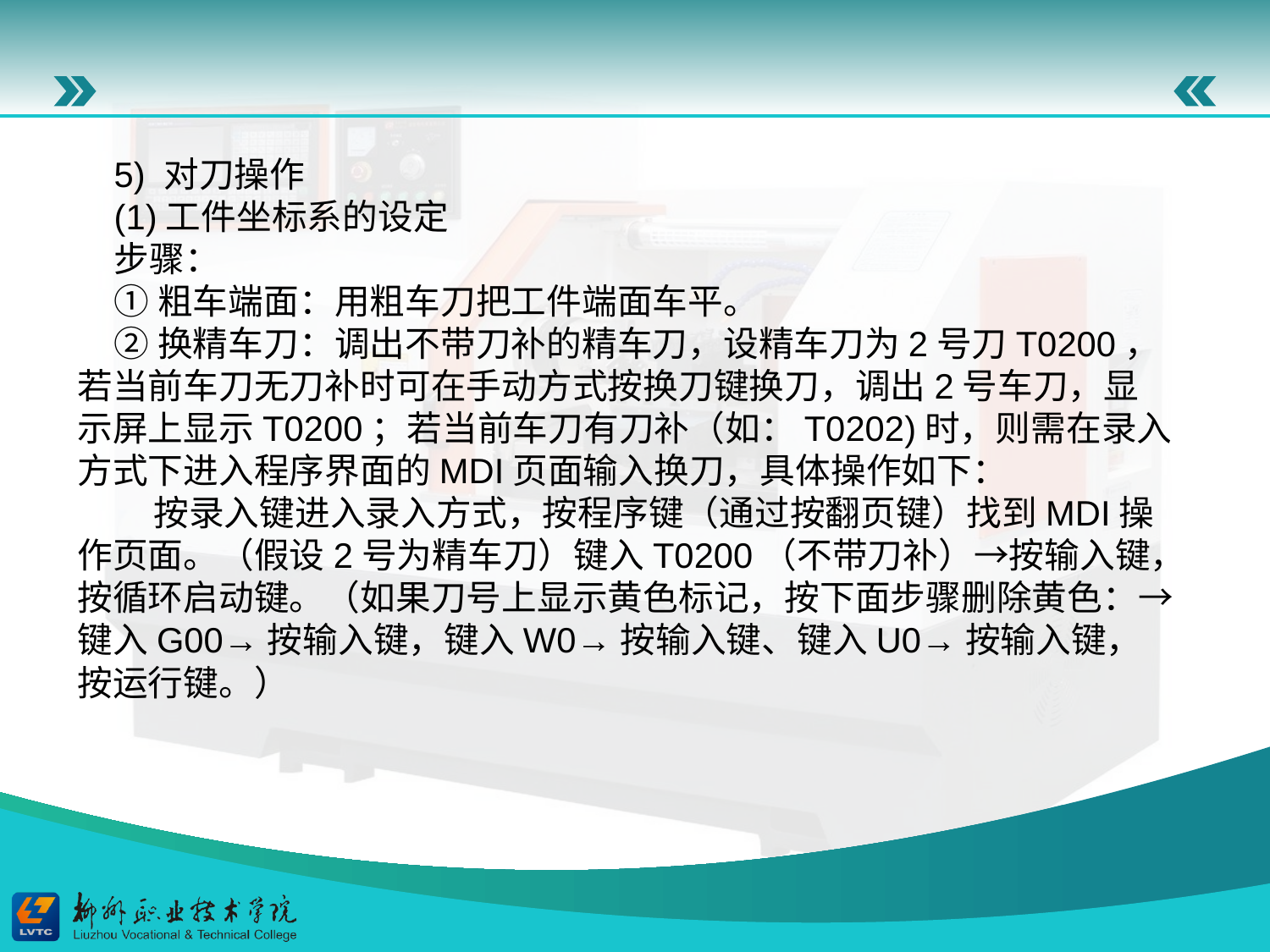

5) 对刀操作
(1)工件坐标系的设定
步骤：
①粗车端面：用粗车刀把工件端面车平。
②换精车刀：调出不带刀补的精车刀，设精车刀为2号刀T0200，若当前车刀无刀补时可在手动方式按换刀键换刀，调出2号车刀，显示屏上显示T0200；若当前车刀有刀补（如：T0202)时，则需在录入方式下进入程序界面的MDI页面输入换刀，具体操作如下：
    按录入键进入录入方式，按程序键（通过按翻页键）找到MDI操作页面。（假设2号为精车刀）键入T0200（不带刀补）→按输入键，按循环启动键。（如果刀号上显示黄色标记，按下面步骤删除黄色：→键入G00→按输入键，键入W0→按输入键、键入U0→按输入键，按运行键。）